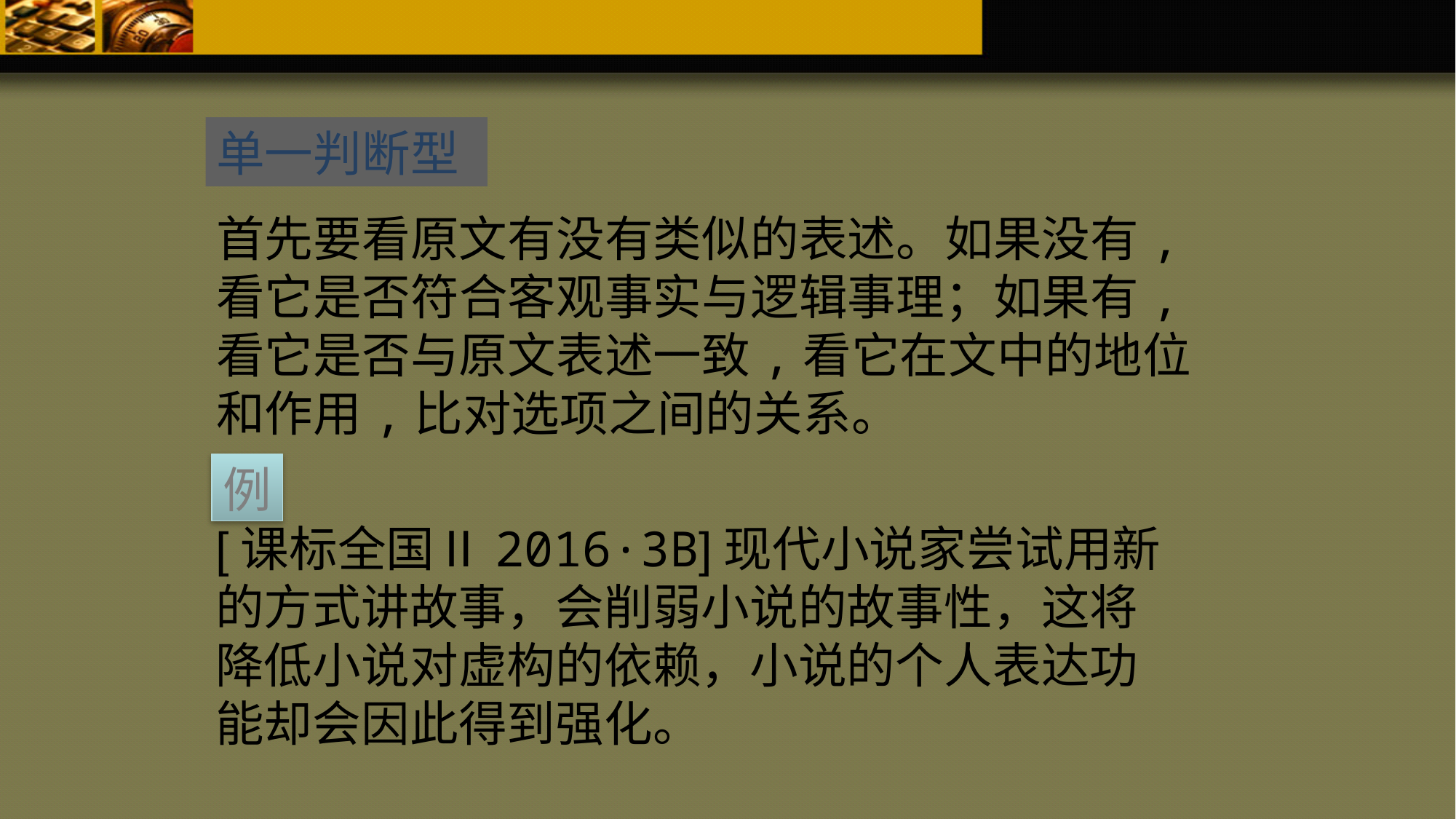

单一判断型
首先要看原文有没有类似的表述。如果没有,看它是否符合客观事实与逻辑事理；如果有,看它是否与原文表述一致,看它在文中的地位和作用,比对选项之间的关系。
例
[课标全国Ⅱ2016·3B]现代小说家尝试用新的方式讲故事，会削弱小说的故事性，这将降低小说对虚构的依赖，小说的个人表达功能却会因此得到强化。